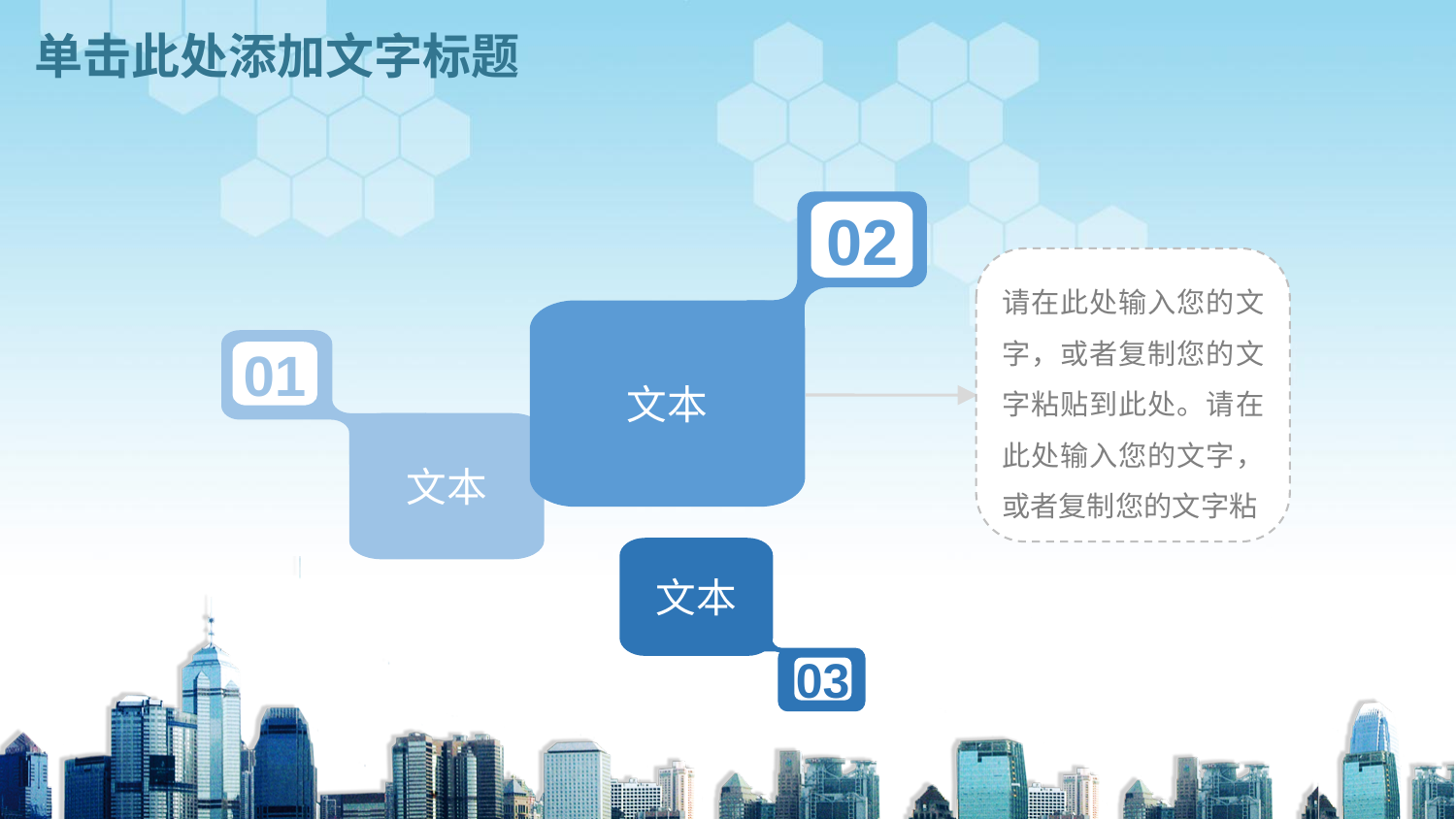

02
文本
请在此处输入您的文字，或者复制您的文字粘贴到此处。请在此处输入您的文字，或者复制您的文字粘

01
文本
文本

03